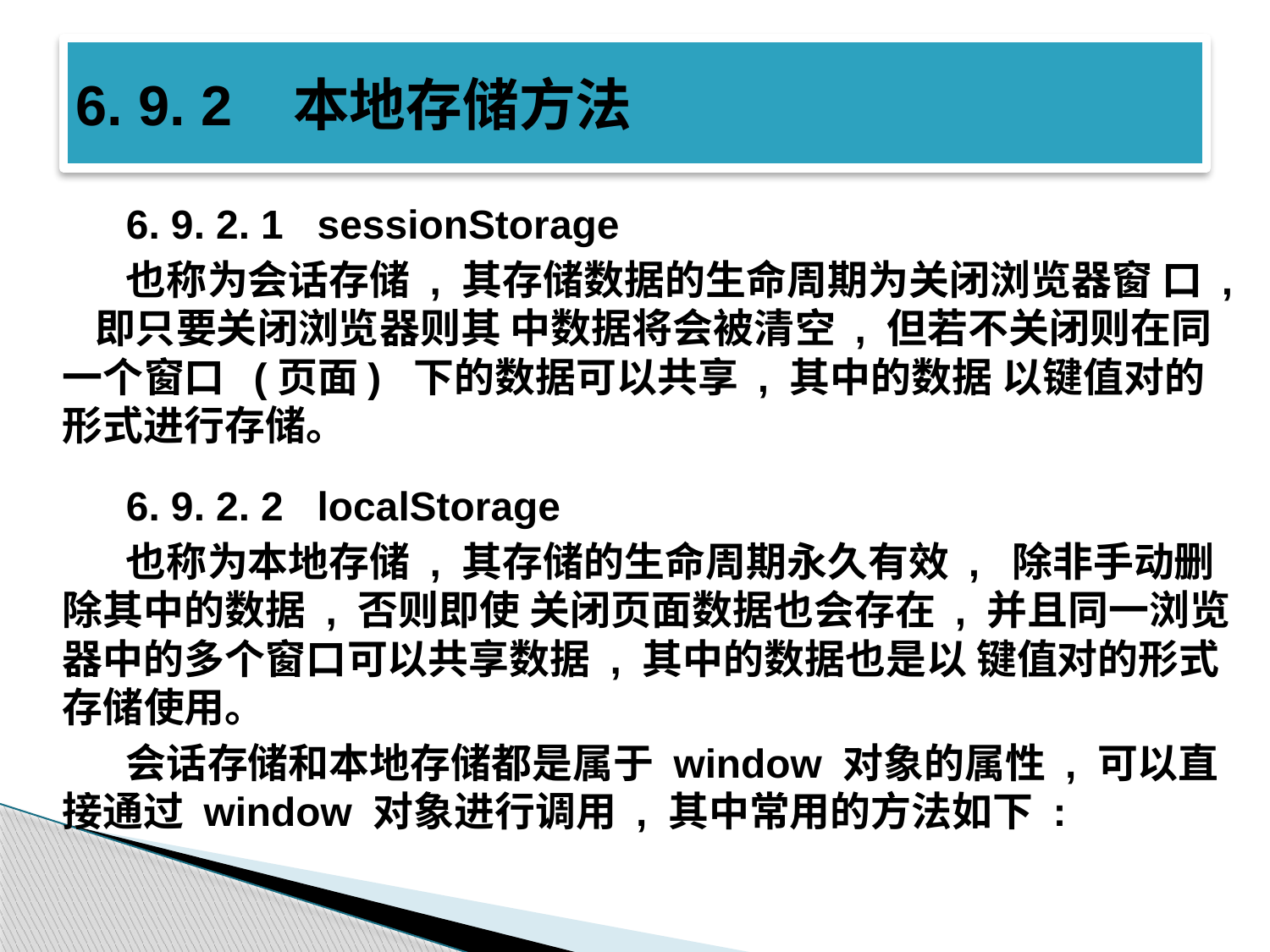

# 6. 9. 2   本地存储方法
6. 9. 2. 1   sessionStorage
也称为会话存储 , 其存储数据的生命周期为关闭浏览器窗 口 ,  即只要关闭浏览器则其 中数据将会被清空 , 但若不关闭则在同一个窗口  (页面)  下的数据可以共享 , 其中的数据 以键值对的形式进行存储。
6. 9. 2. 2   localStorage
也称为本地存储 , 其存储的生命周期永久有效 ,  除非手动删除其中的数据 , 否则即使 关闭页面数据也会存在 , 并且同一浏览器中的多个窗口可以共享数据 , 其中的数据也是以 键值对的形式存储使用。
会话存储和本地存储都是属于 window 对象的属性 , 可以直接通过 window 对象进行调用 , 其中常用的方法如下 :